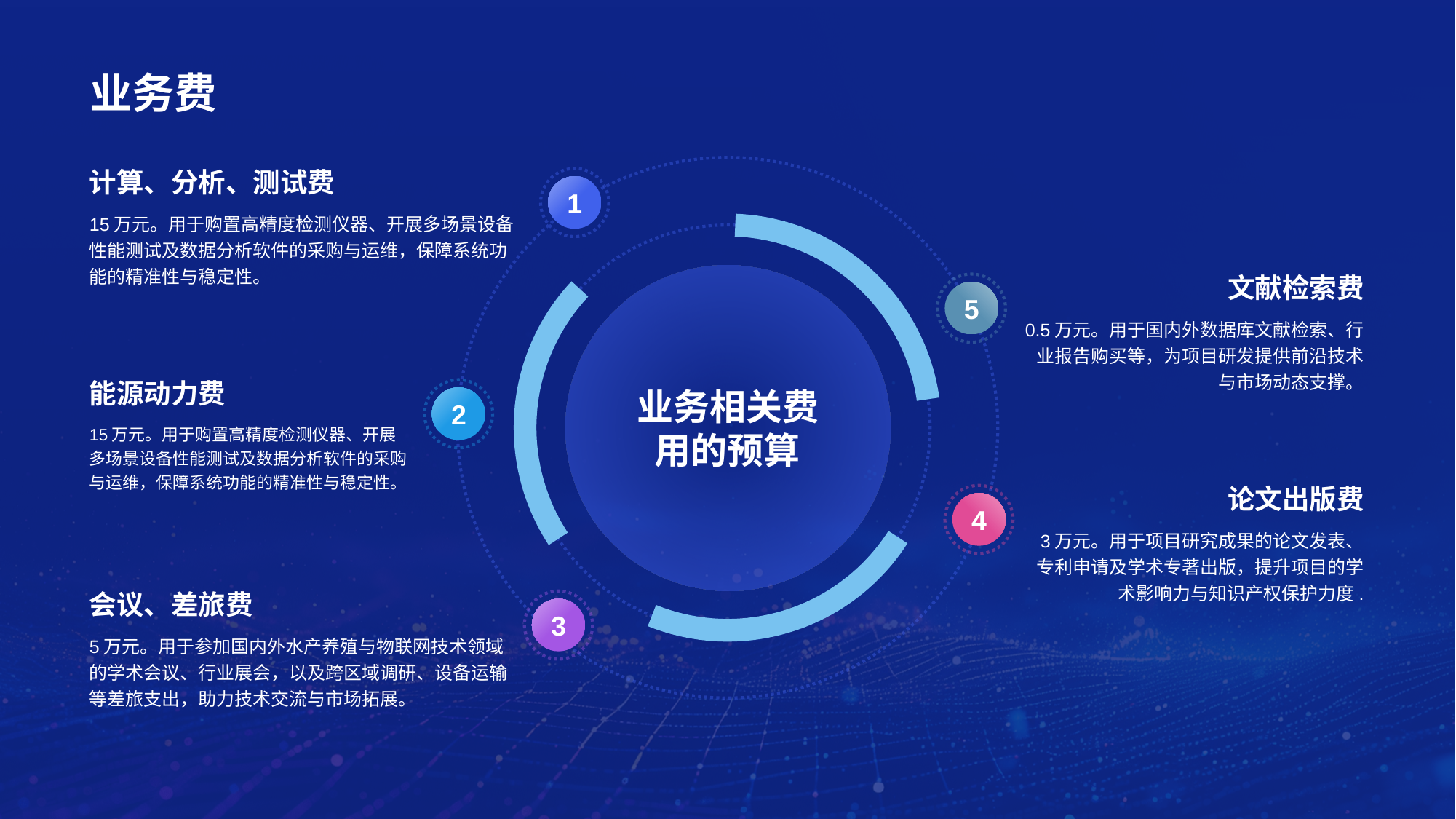

# 业务费
计算、分析、测试费

1
15万元。用于购置高精度检测仪器、开展多场景设备性能测试及数据分析软件的采购与运维，保障系统功能的精准性与稳定性。

文献检索费

5
0.5万元。用于国内外数据库文献检索、行业报告购买等，为项目研发提供前沿技术与市场动态支撑。
业务相关费用的预算
能源动力费

2
15万元。用于购置高精度检测仪器、开展多场景设备性能测试及数据分析软件的采购与运维，保障系统功能的精准性与稳定性。
论文出版费

4
3万元。用于项目研究成果的论文发表、专利申请及学术专著出版，提升项目的学术影响力与知识产权保护力度.
会议、差旅费

3
5万元。用于参加国内外水产养殖与物联网技术领域的学术会议、行业展会，以及跨区域调研、设备运输等差旅支出，助力技术交流与市场拓展。